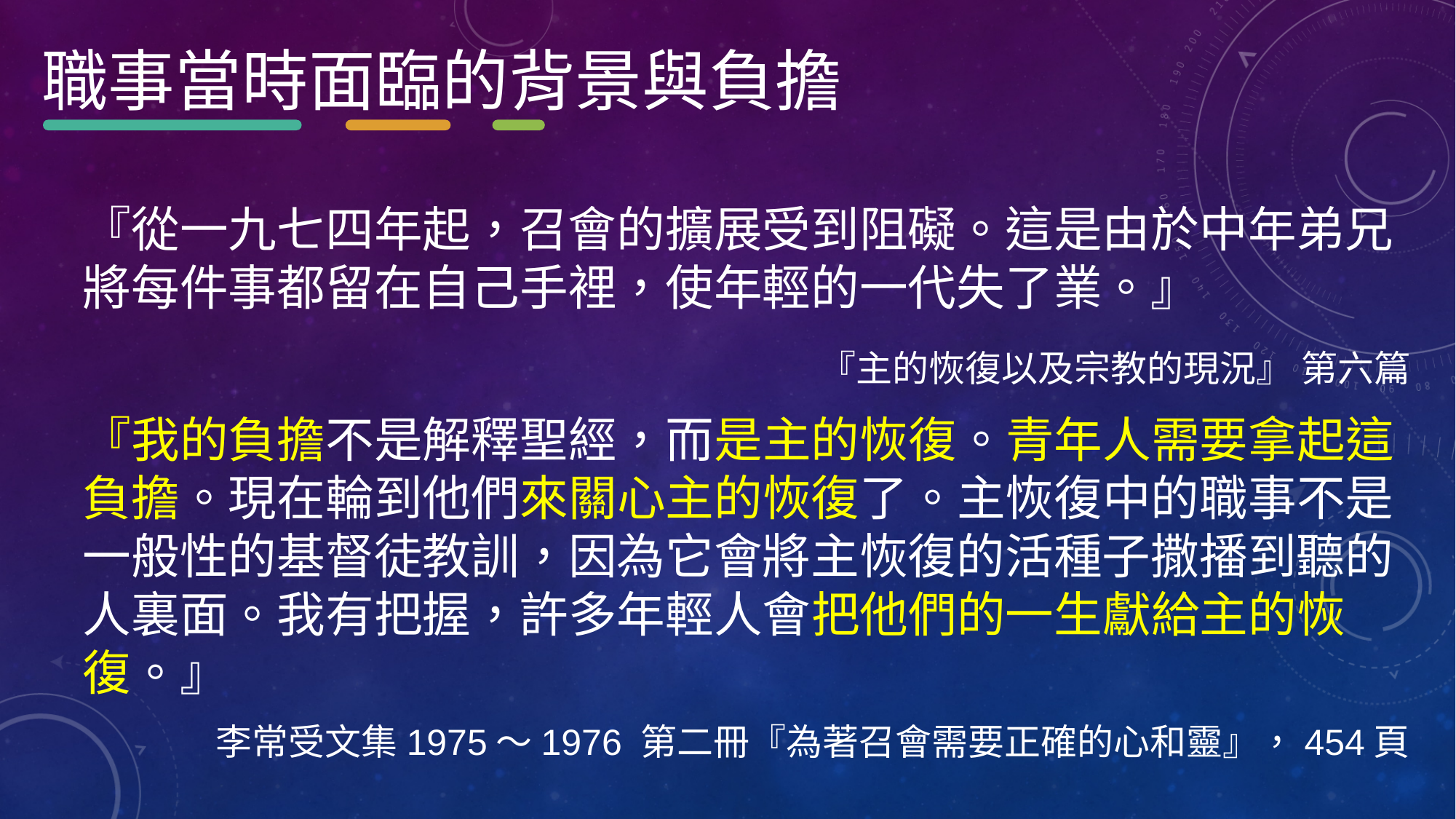

職事當時面臨的背景與負擔

『從一九七四年起，召會的擴展受到阻礙。這是由於中年弟兄將每件事都留在自己手裡，使年輕的一代失了業。』
              『主的恢復以及宗教的現況』 第六篇
『我的負擔不是解釋聖經，而是主的恢復。青年人需要拿起這負擔。現在輪到他們來關心主的恢復了。主恢復中的職事不是一般性的基督徒教訓，因為它會將主恢復的活種子撒播到聽的人裏面。我有把握，許多年輕人會把他們的一生獻給主的恢復。』
李常受文集1975～1976 第二冊『為著召會需要正確的心和靈』，454頁